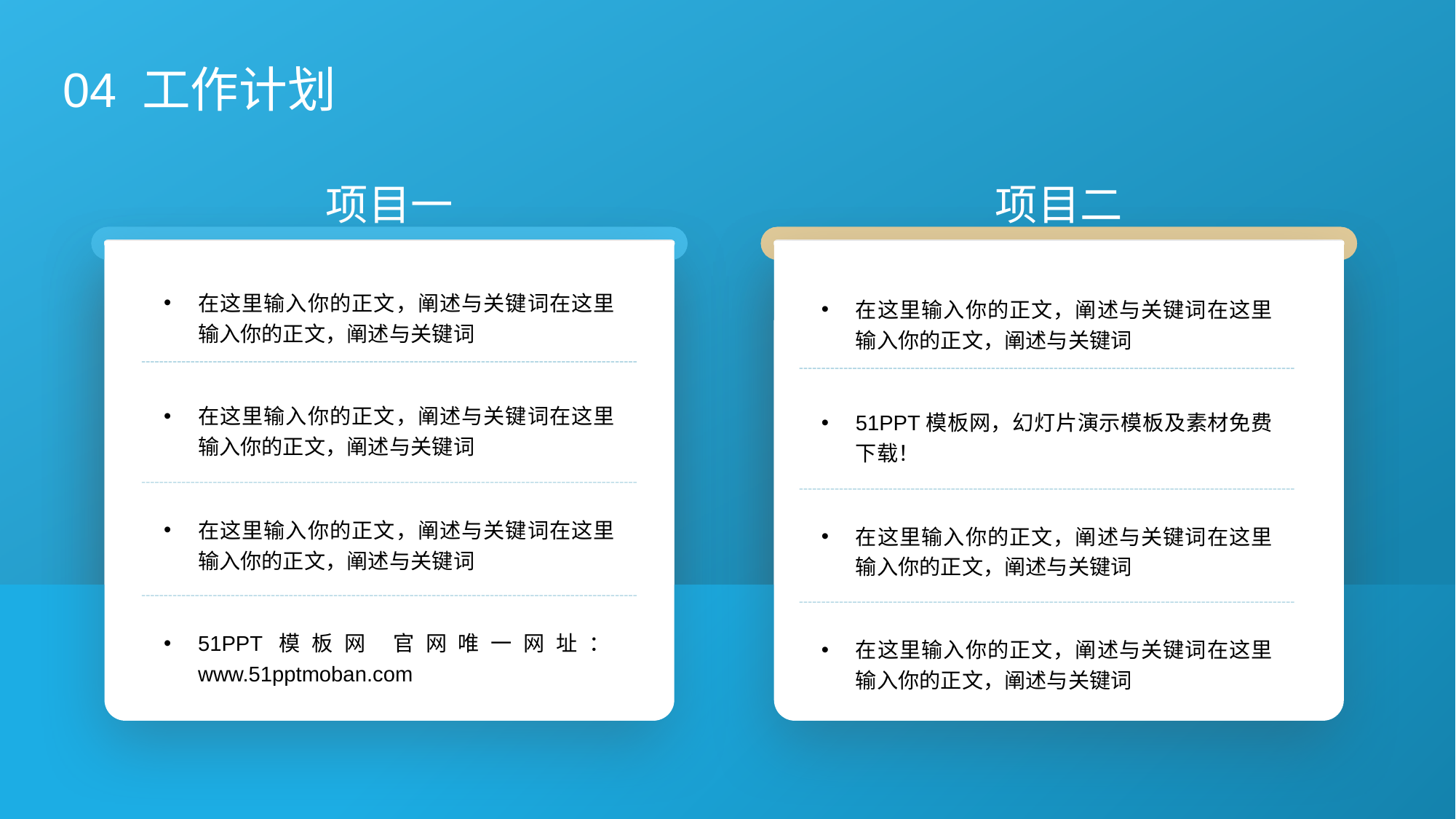

04 工作计划
项目一
项目二

在这里输入你的正文，阐述与关键词在这里输入你的正文，阐述与关键词
在这里输入你的正文，阐述与关键词在这里输入你的正文，阐述与关键词
在这里输入你的正文，阐述与关键词在这里输入你的正文，阐述与关键词
51PPT模板网，幻灯片演示模板及素材免费下载！
在这里输入你的正文，阐述与关键词在这里输入你的正文，阐述与关键词
在这里输入你的正文，阐述与关键词在这里输入你的正文，阐述与关键词

51PPT模板网 官网唯一网址：www.51pptmoban.com
在这里输入你的正文，阐述与关键词在这里输入你的正文，阐述与关键词